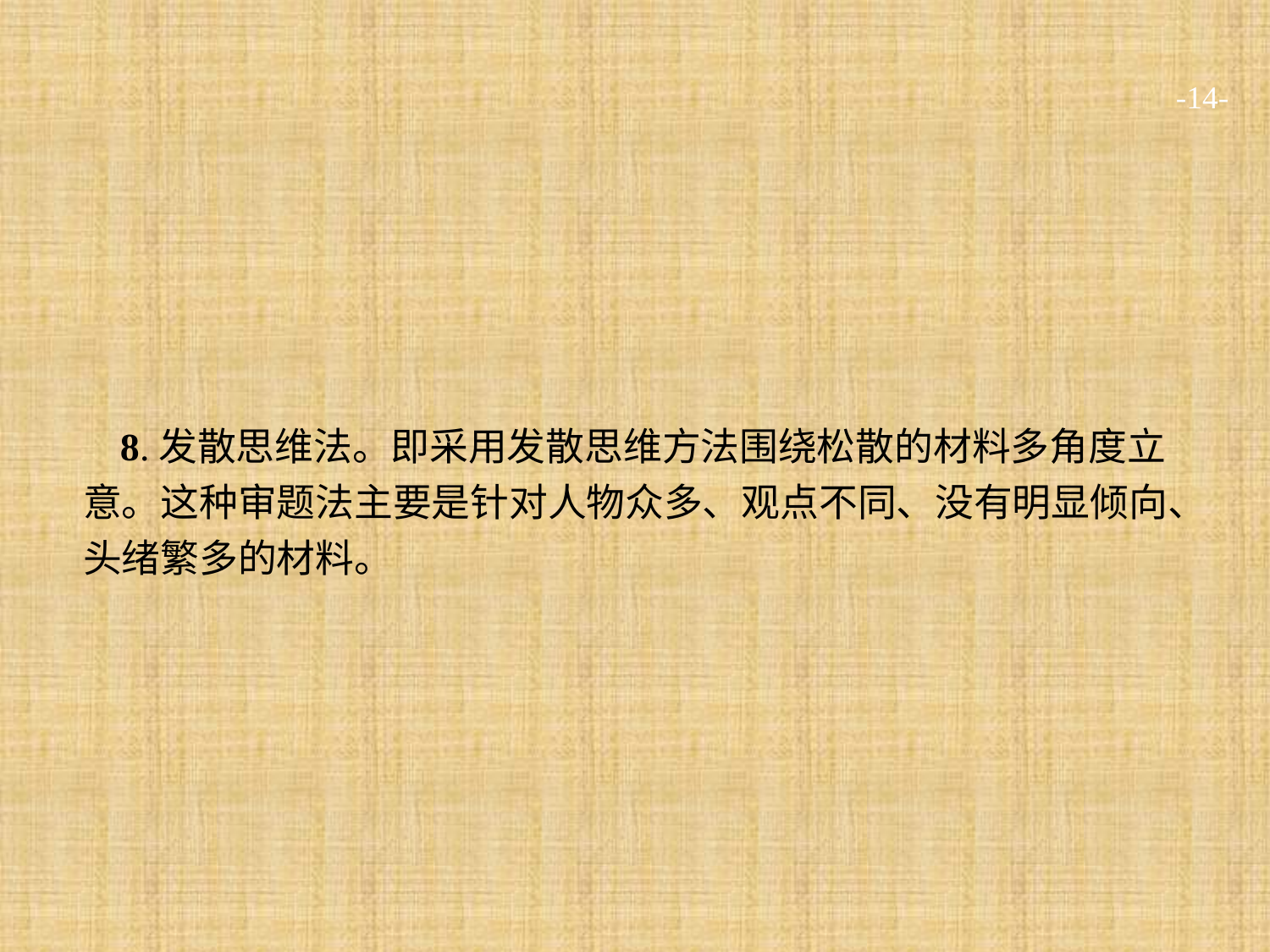

-14-
8.发散思维法。即采用发散思维方法围绕松散的材料多角度立意。这种审题法主要是针对人物众多、观点不同、没有明显倾向、头绪繁多的材料。